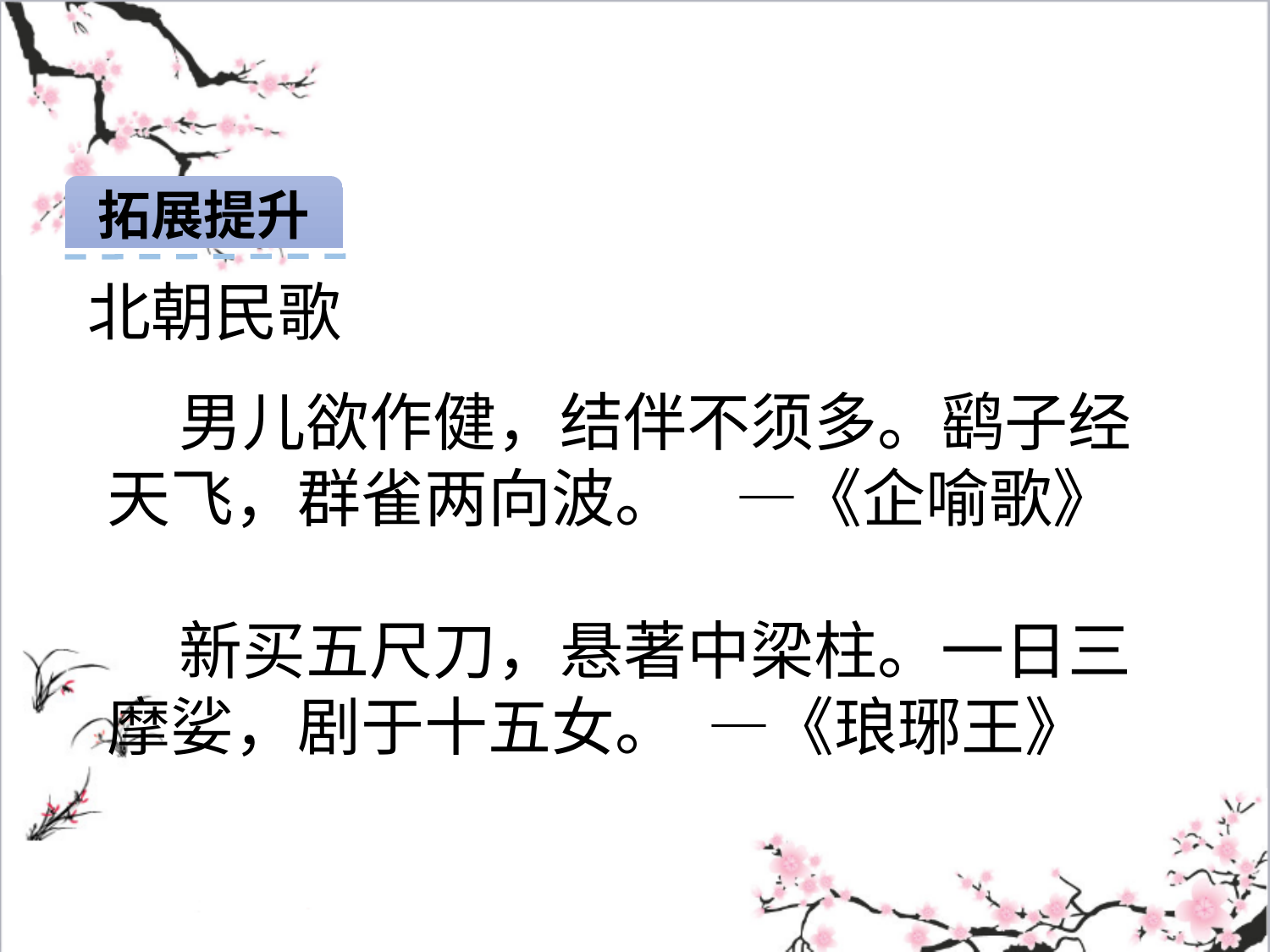

拓展提升
北朝民歌
    男儿欲作健，结伴不须多。鹞子经天飞，群雀两向波。    —《企喻歌》

    新买五尺刀，悬著中梁柱。一日三摩娑，剧于十五女。  —《琅琊王》